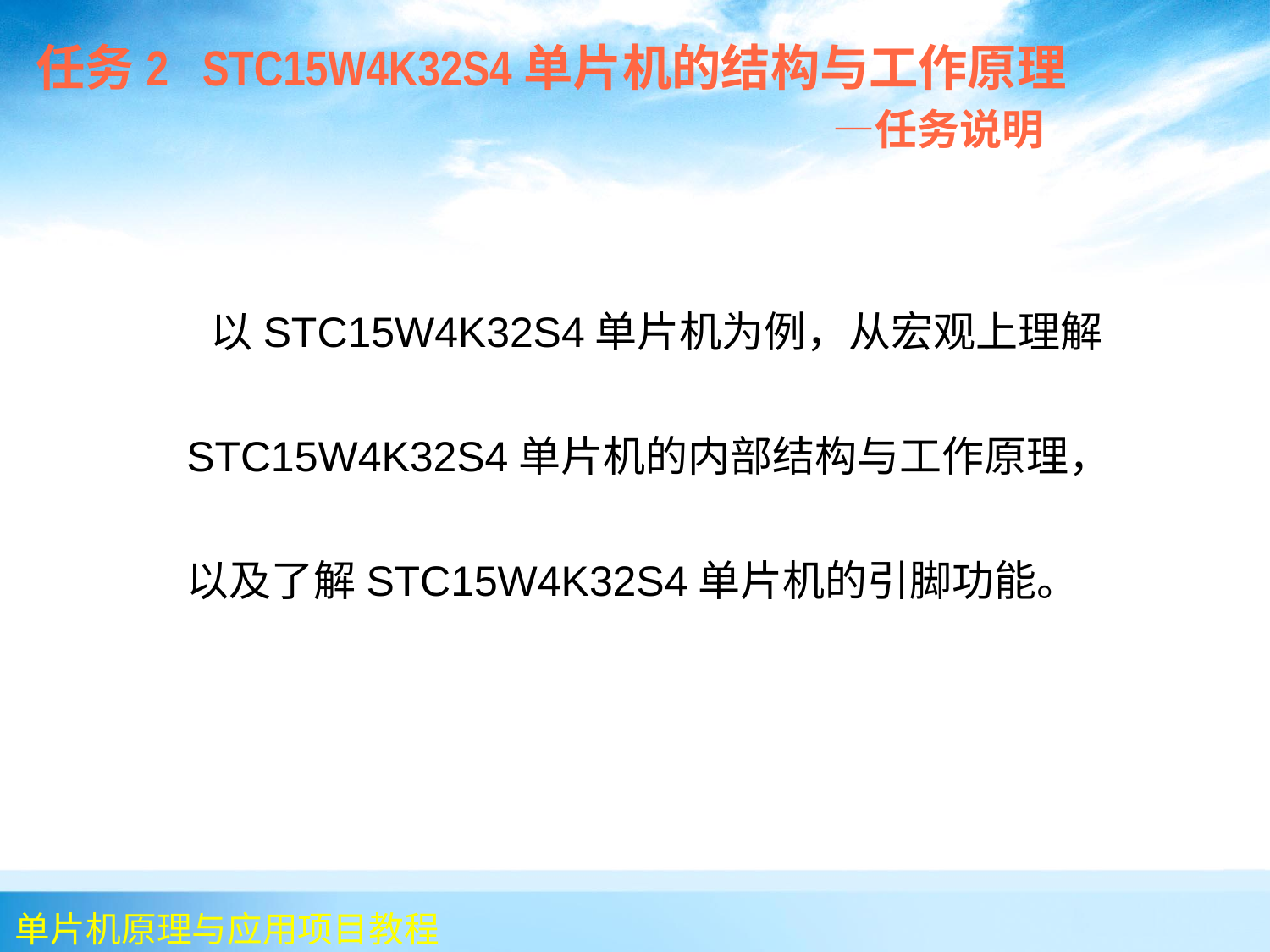

任务2   STC15W4K32S4单片机的结构与工作原理
                                                                       —任务说明
       以STC15W4K32S4单片机为例，从宏观上理解STC15W4K32S4单片机的内部结构与工作原理，以及了解STC15W4K32S4单片机的引脚功能。